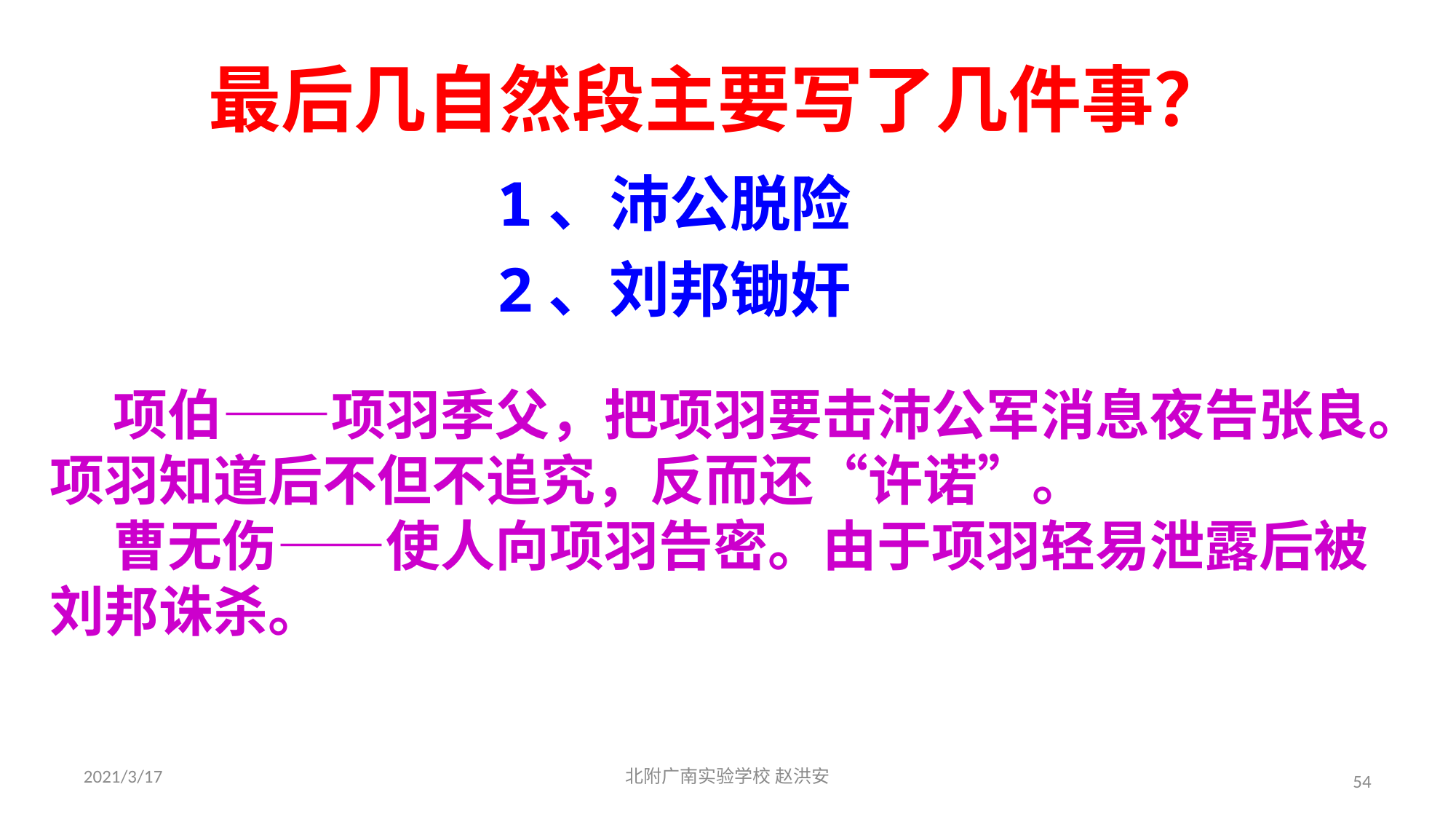

最后几自然段主要写了几件事？
1、沛公脱险
2、刘邦锄奸
    项伯——项羽季父，把项羽要击沛公军消息夜告张良。项羽知道后不但不追究，反而还“许诺”。
    曹无伤——使人向项羽告密。由于项羽轻易泄露后被刘邦诛杀。

2021/3/17
北附广南实验学校 赵洪安
54